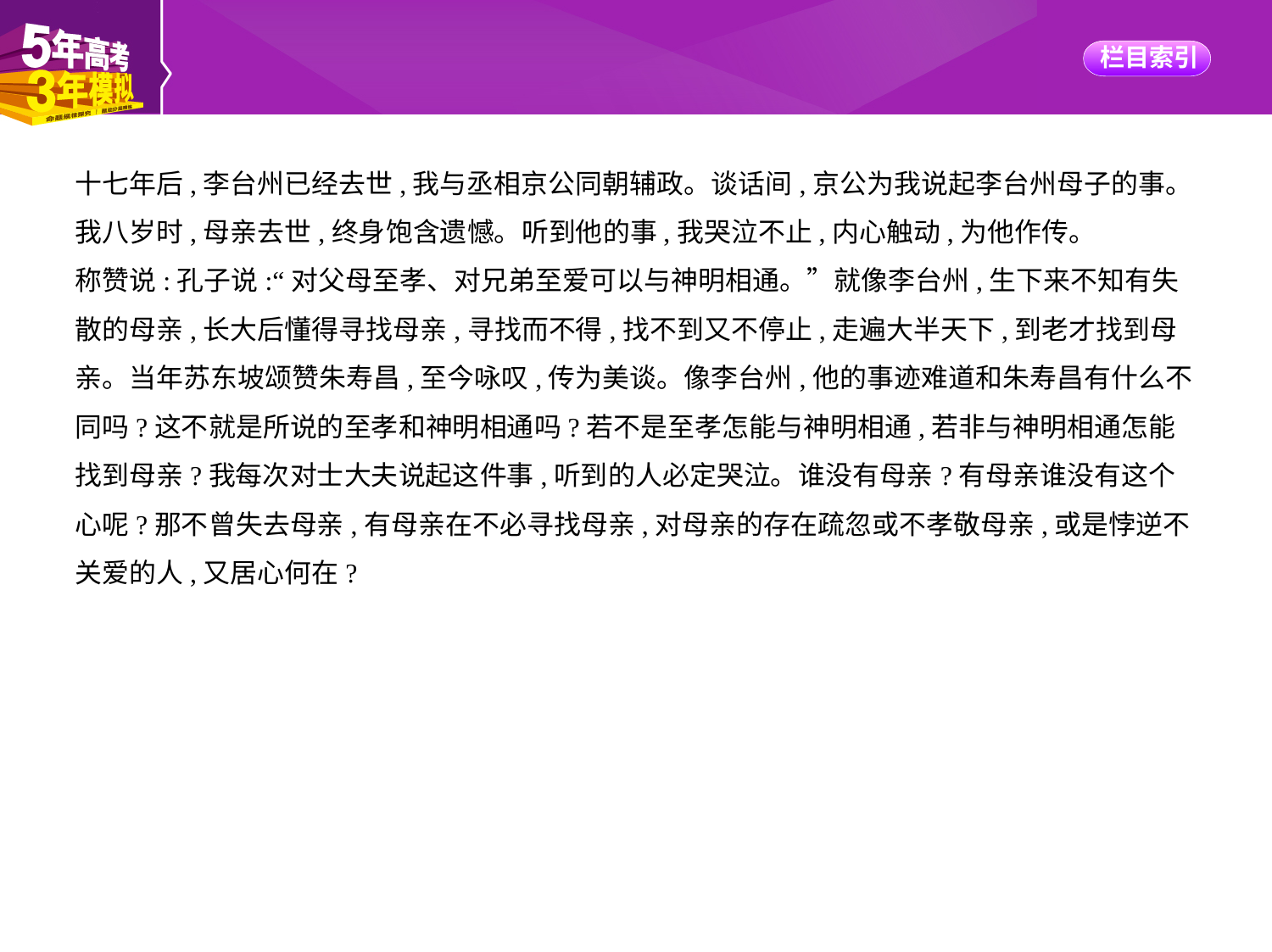

十七年后,李台州已经去世,我与丞相京公同朝辅政。谈话间,京公为我说起李台州母子的事。
我八岁时,母亲去世,终身饱含遗憾。听到他的事,我哭泣不止,内心触动,为他作传。
称赞说:孔子说:“对父母至孝、对兄弟至爱可以与神明相通。”就像李台州,生下来不知有失
散的母亲,长大后懂得寻找母亲,寻找而不得,找不到又不停止,走遍大半天下,到老才找到母
亲。当年苏东坡颂赞朱寿昌,至今咏叹,传为美谈。像李台州,他的事迹难道和朱寿昌有什么不
同吗?这不就是所说的至孝和神明相通吗?若不是至孝怎能与神明相通,若非与神明相通怎能
找到母亲?我每次对士大夫说起这件事,听到的人必定哭泣。谁没有母亲?有母亲谁没有这个
心呢?那不曾失去母亲,有母亲在不必寻找母亲,对母亲的存在疏忽或不孝敬母亲,或是悖逆不
关爱的人,又居心何在?